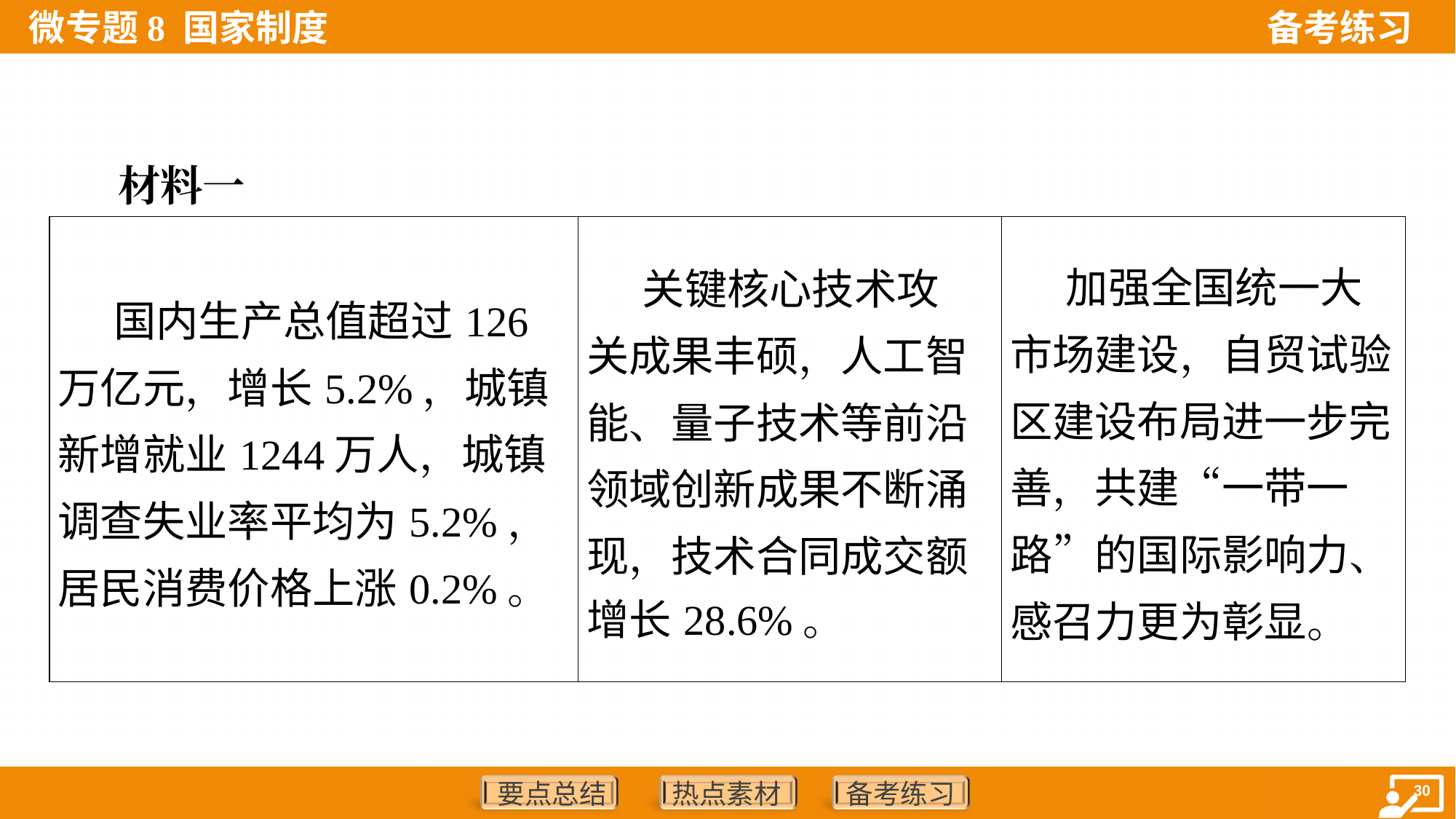

材料一
| 国内生产总值超过126万亿元，增长5.2%，城镇新增就业1244万人，城镇调查失业率平均为5.2%，居民消费价格上涨0.2%。 | 关键核心技术攻 关成果丰硕，人工智 能、量子技术等前沿 领域创新成果不断涌 现，技术合同成交额 增长28.6%。 | 加强全国统一大市场建设，自贸试验区建设布局进一步完善，共建“一带一路”的国际影响力、感召力更为彰显。 |
| --- | --- | --- |